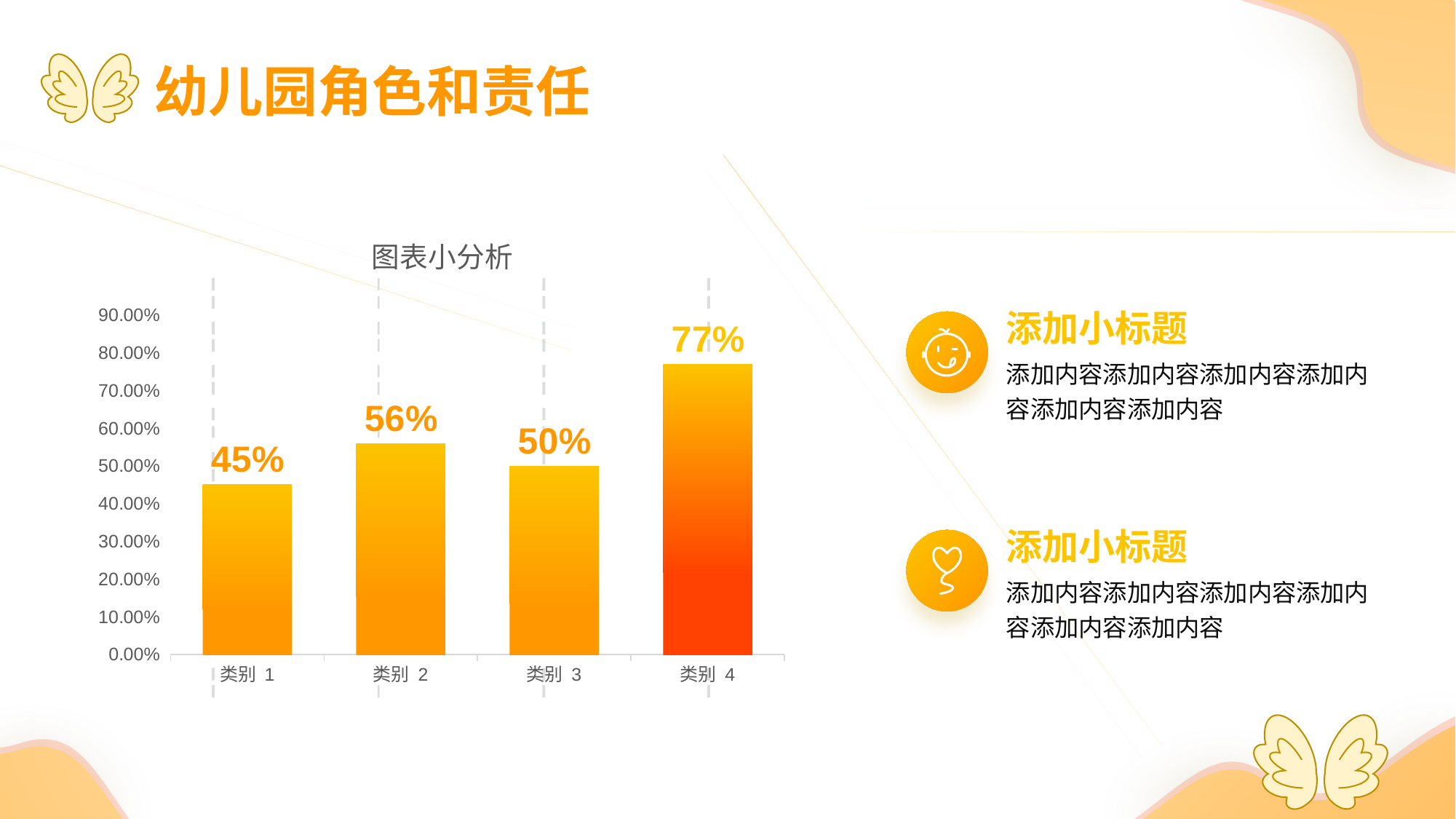

幼儿园角色和责任

### Chart: 图表小分析

| Category | 系列 1 |
|---|---|
| 类别 1 | 0.451 |
| 类别 2 | 0.56 |
| 类别 3 | 0.5 |
| 类别 4 | 0.77 |

添加小标题
添加内容添加内容添加内容添加内容添加内容添加内容

添加小标题
添加内容添加内容添加内容添加内容添加内容添加内容